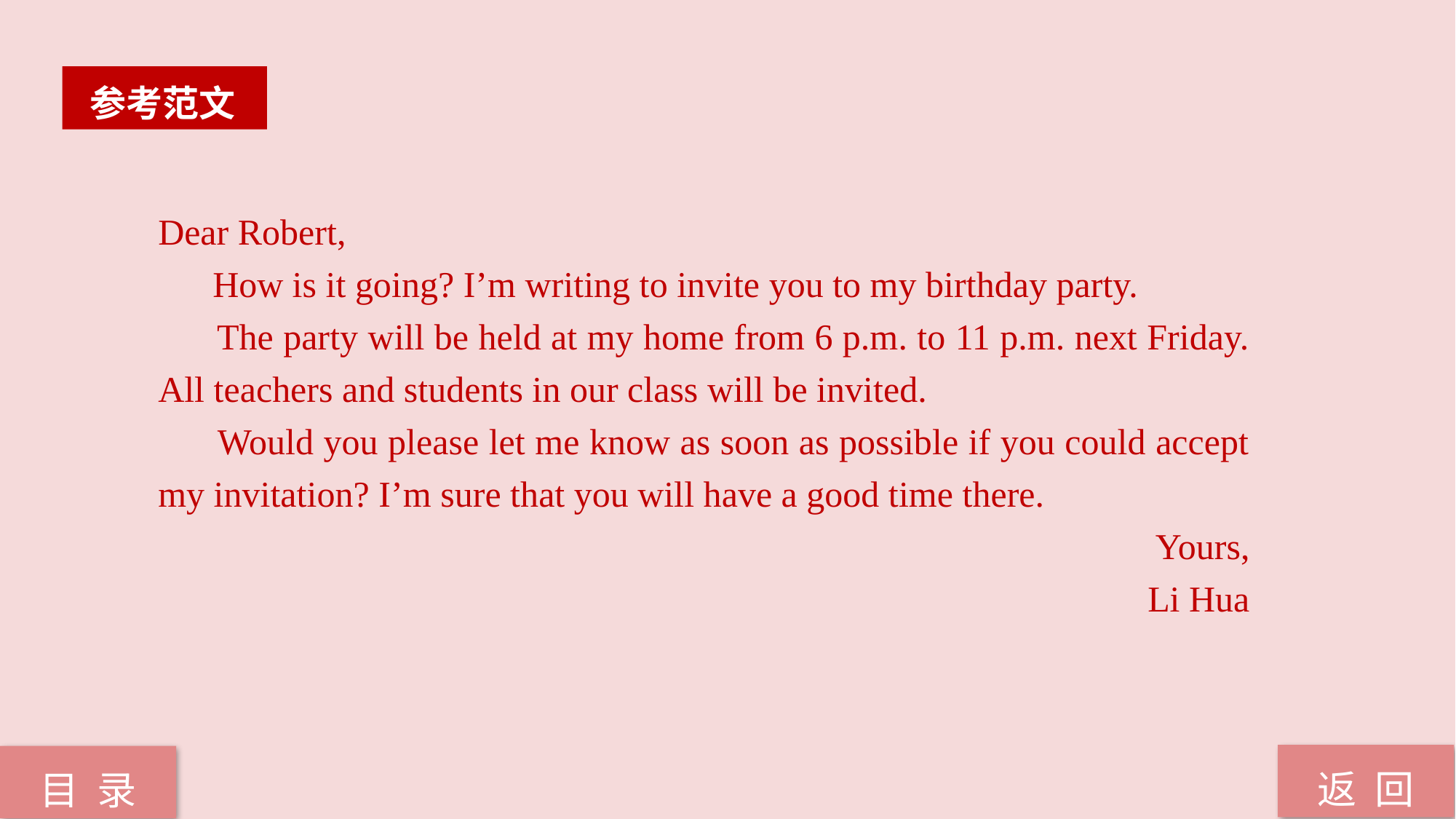

参考范文
Dear Robert,
      How is it going? I’m writing to invite you to my birthday party.
      The party will be held at my home from 6 p.m. to 11 p.m. next Friday. All teachers and students in our class will be invited.
      Would you please let me know as soon as possible if you could accept my invitation? I’m sure that you will have a good time there.
Yours,
Li Hua
返  回